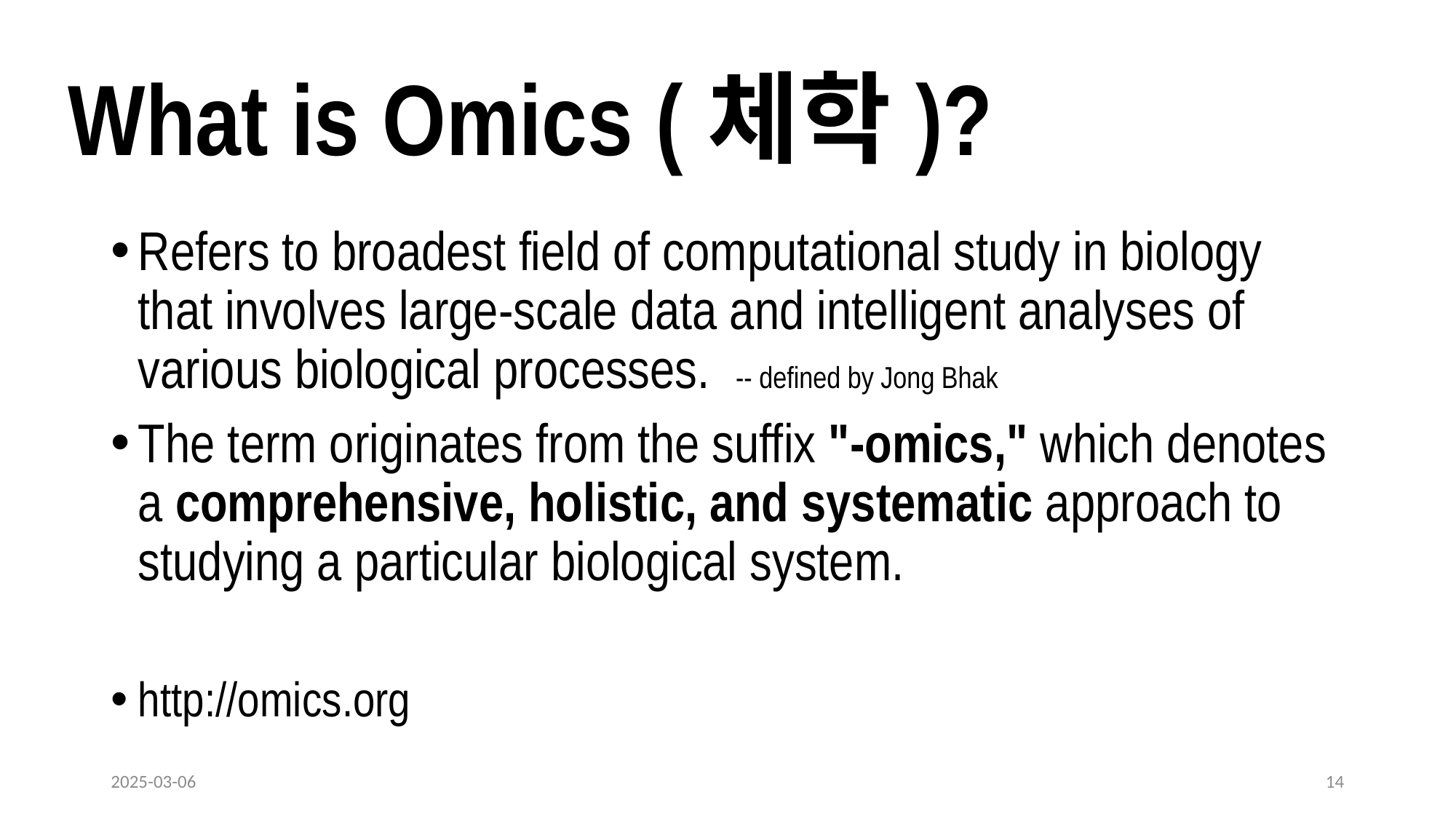

# What is Omics (체학)?
Refers to broadest field of computational study in biology that involves large-scale data and intelligent analyses of various biological processes.  -- defined by Jong Bhak
The term originates from the suffix "-omics," which denotes a comprehensive, holistic, and systematic approach to studying a particular biological system.

http://omics.org
2025-03-06
14